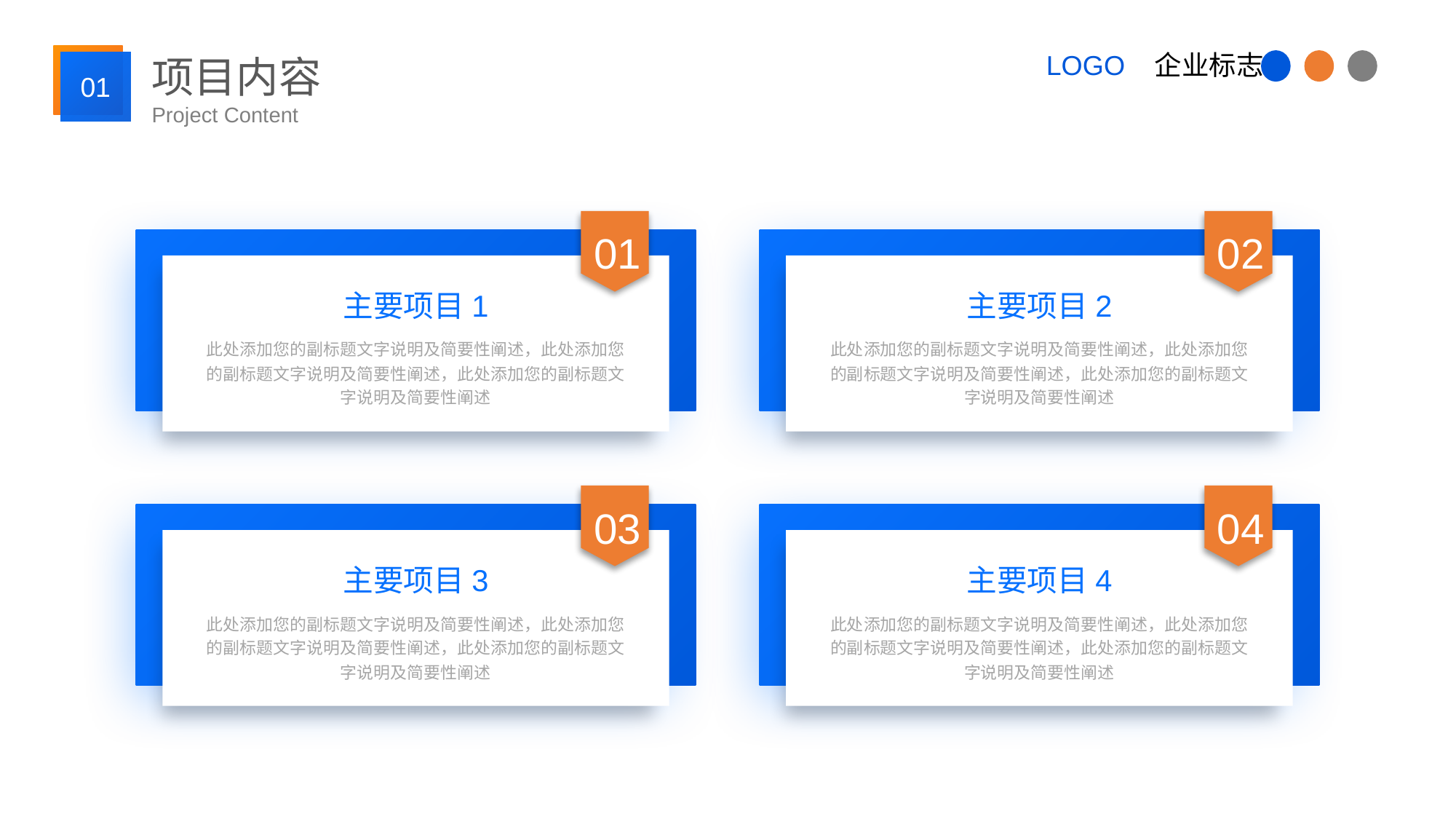

项目内容

01
Project Content

01

主要项目1
此处添加您的副标题文字说明及简要性阐述，此处添加您的副标题文字说明及简要性阐述，此处添加您的副标题文字说明及简要性阐述

02

主要项目2
此处添加您的副标题文字说明及简要性阐述，此处添加您的副标题文字说明及简要性阐述，此处添加您的副标题文字说明及简要性阐述

03

主要项目3
此处添加您的副标题文字说明及简要性阐述，此处添加您的副标题文字说明及简要性阐述，此处添加您的副标题文字说明及简要性阐述

04

主要项目4
此处添加您的副标题文字说明及简要性阐述，此处添加您的副标题文字说明及简要性阐述，此处添加您的副标题文字说明及简要性阐述